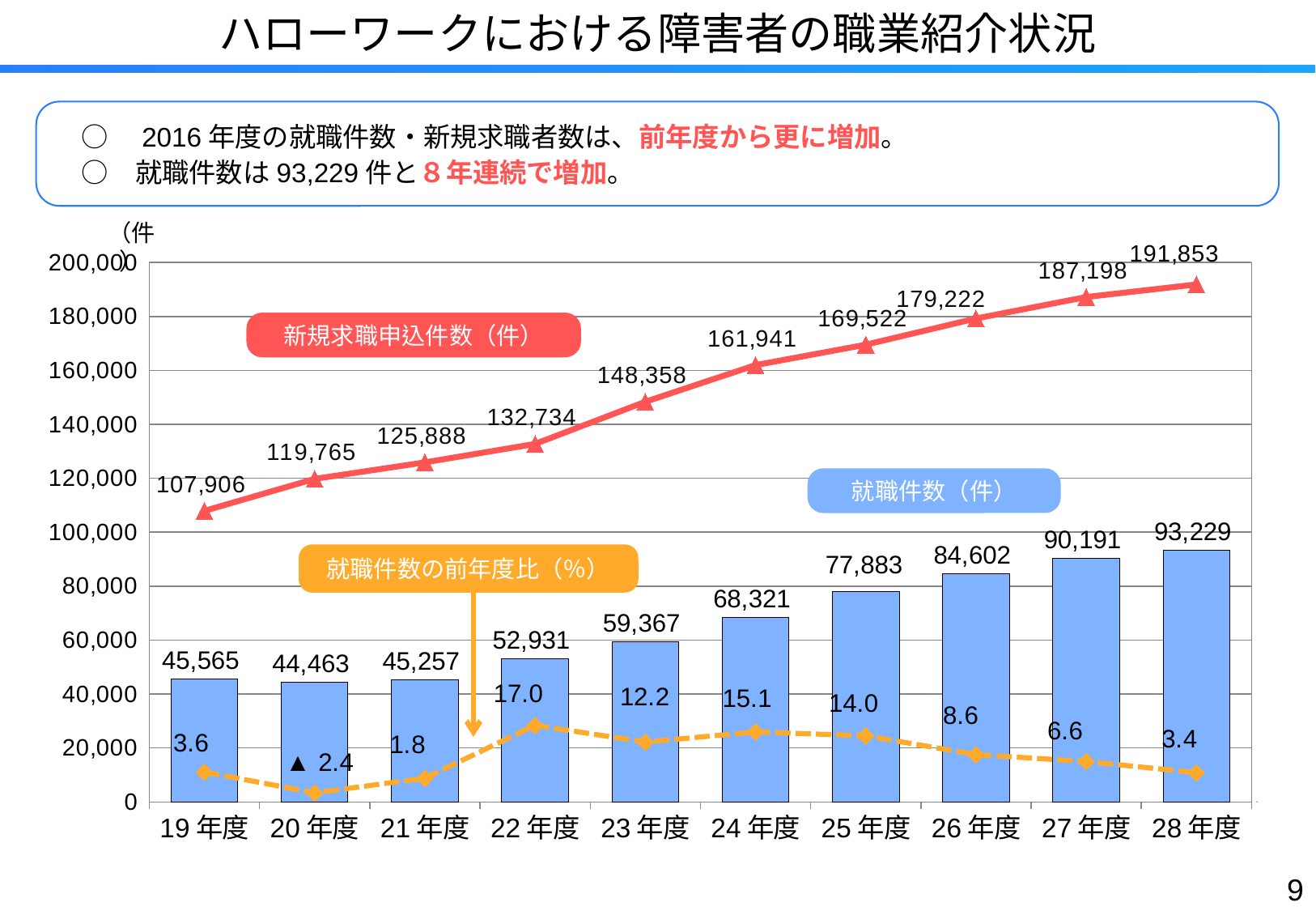

ハローワークにおける障害者の職業紹介状況

　○　2016年度の就職件数・新規求職者数は、前年度から更に増加。

　○　就職件数は93,229件と８年連続で増加。
（件）

### Chart

| Category | 列1 | 列2 | 列3 |
|---|---|---|---|
| 19年度 | 45565.0 | 107906.0 | 3.6 |
| 20年度 | 44463.0 | 119765.0 | -2.4 |
| 21年度 | 45257.0 | 125888.0 | 1.8 |
| 22年度 | 52931.0 | 132734.0 | 17.0 |
| 23年度 | 59367.0 | 148358.0 | 12.2 |
| 24年度 | 68321.0 | 161941.0 | 15.1 |
| 25年度 | 77883.0 | 169522.0 | 14.0 |
| 26年度 | 84602.0 | 179222.0 | 8.6 |
| 27年度 | 90191.0 | 187198.0 | 6.6 |
| 28年度 | 93229.0 | 191853.0 | 3.4 |
新規求職申込件数（件）
就職件数（件）
就職件数の前年度比（％）
9